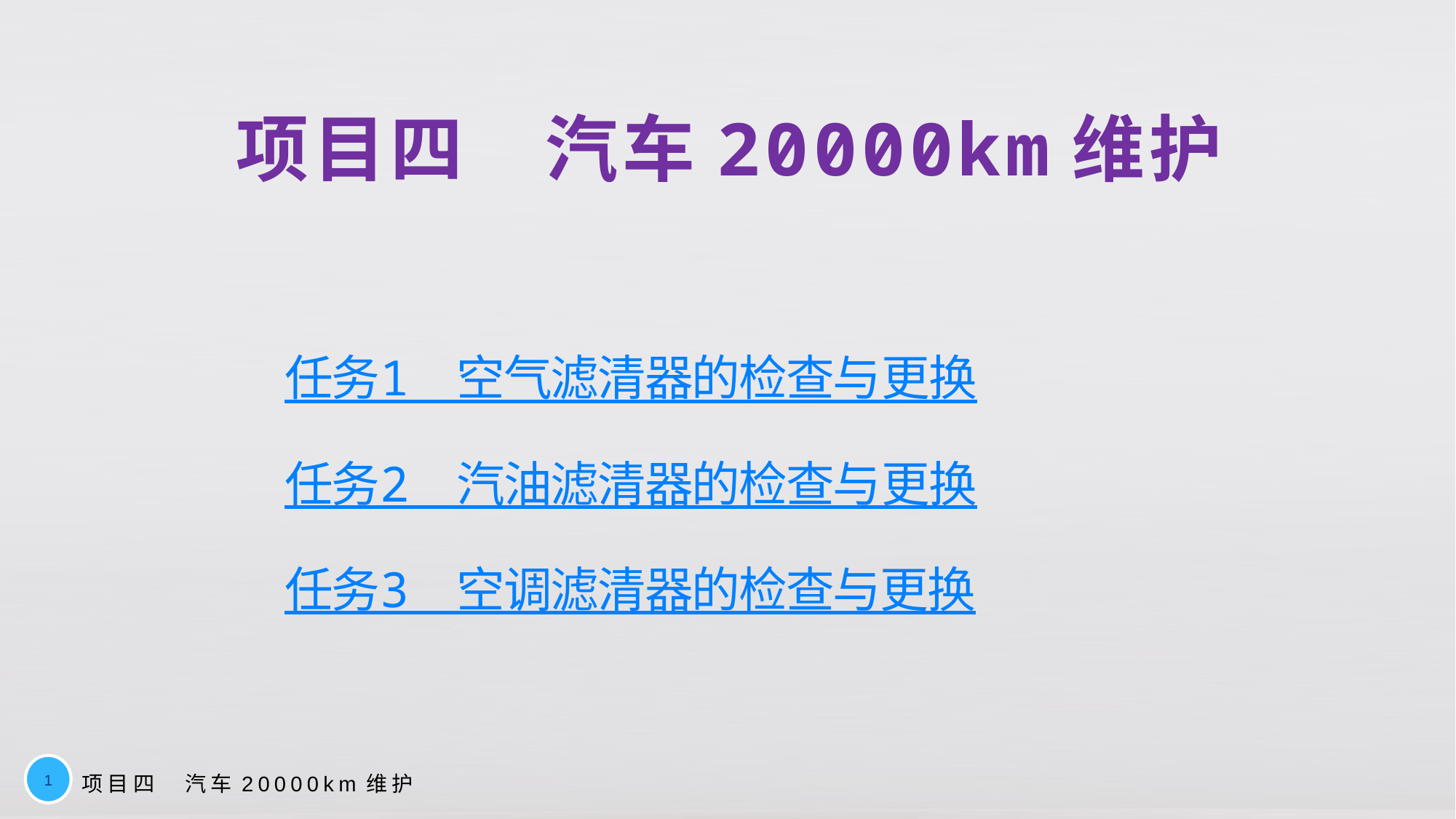

项目四　汽车20000km维护
任务1　空气滤清器的检查与更换
任务2　汽油滤清器的检查与更换
任务3　空调滤清器的检查与更换
1